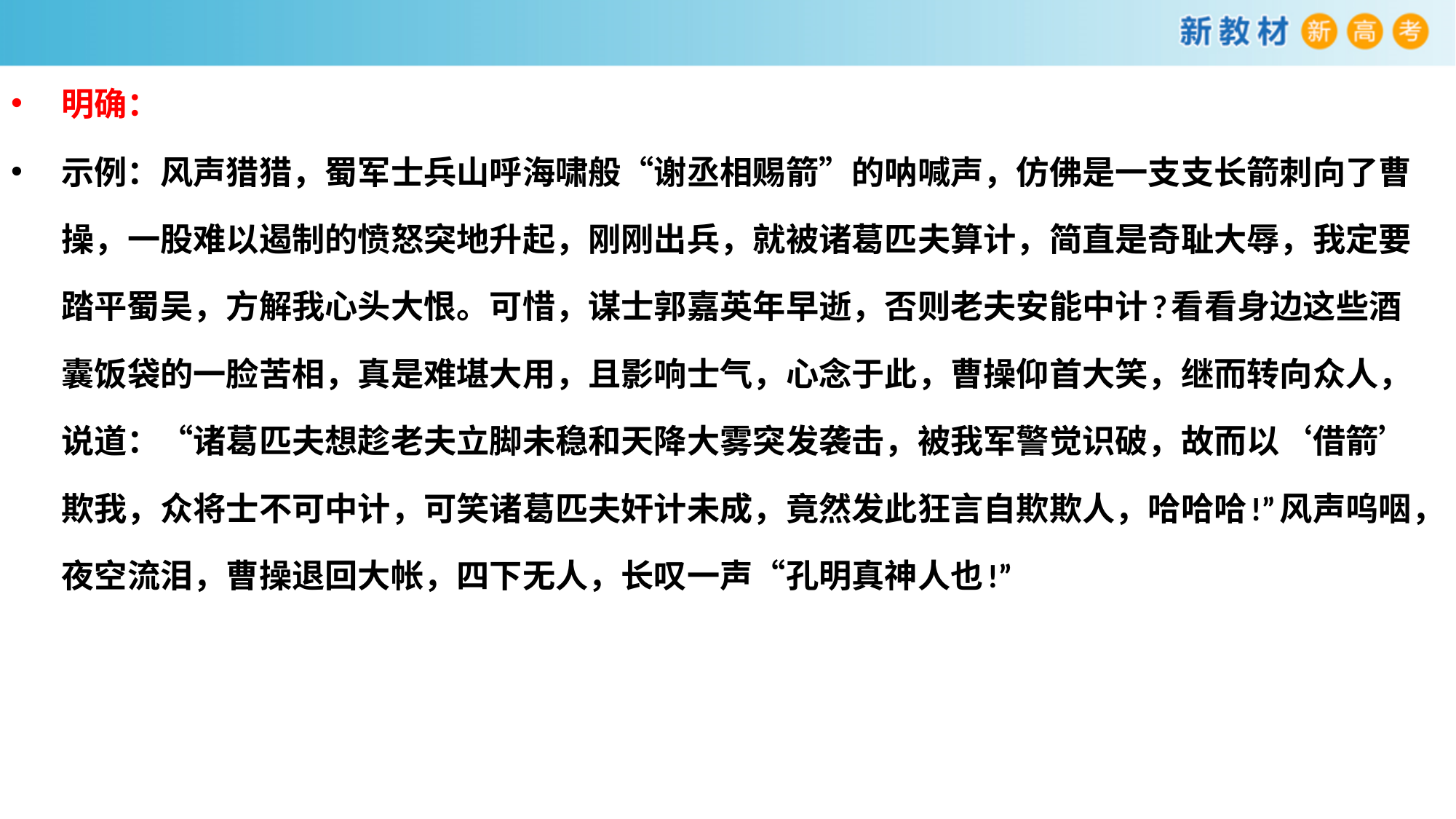

明确：
示例：风声猎猎，蜀军士兵山呼海啸般“谢丞相赐箭”的呐喊声，仿佛是一支支长箭刺向了曹操，一股难以遏制的愤怒突地升起，刚刚出兵，就被诸葛匹夫算计，简直是奇耻大辱，我定要踏平蜀吴，方解我心头大恨。可惜，谋士郭嘉英年早逝，否则老夫安能中计?看看身边这些酒囊饭袋的一脸苦相，真是难堪大用，且影响士气，心念于此，曹操仰首大笑，继而转向众人，说道：“诸葛匹夫想趁老夫立脚未稳和天降大雾突发袭击，被我军警觉识破，故而以‘借箭’欺我，众将士不可中计，可笑诸葛匹夫奸计未成，竟然发此狂言自欺欺人，哈哈哈!”风声呜咽，夜空流泪，曹操退回大帐，四下无人，长叹一声“孔明真神人也!”